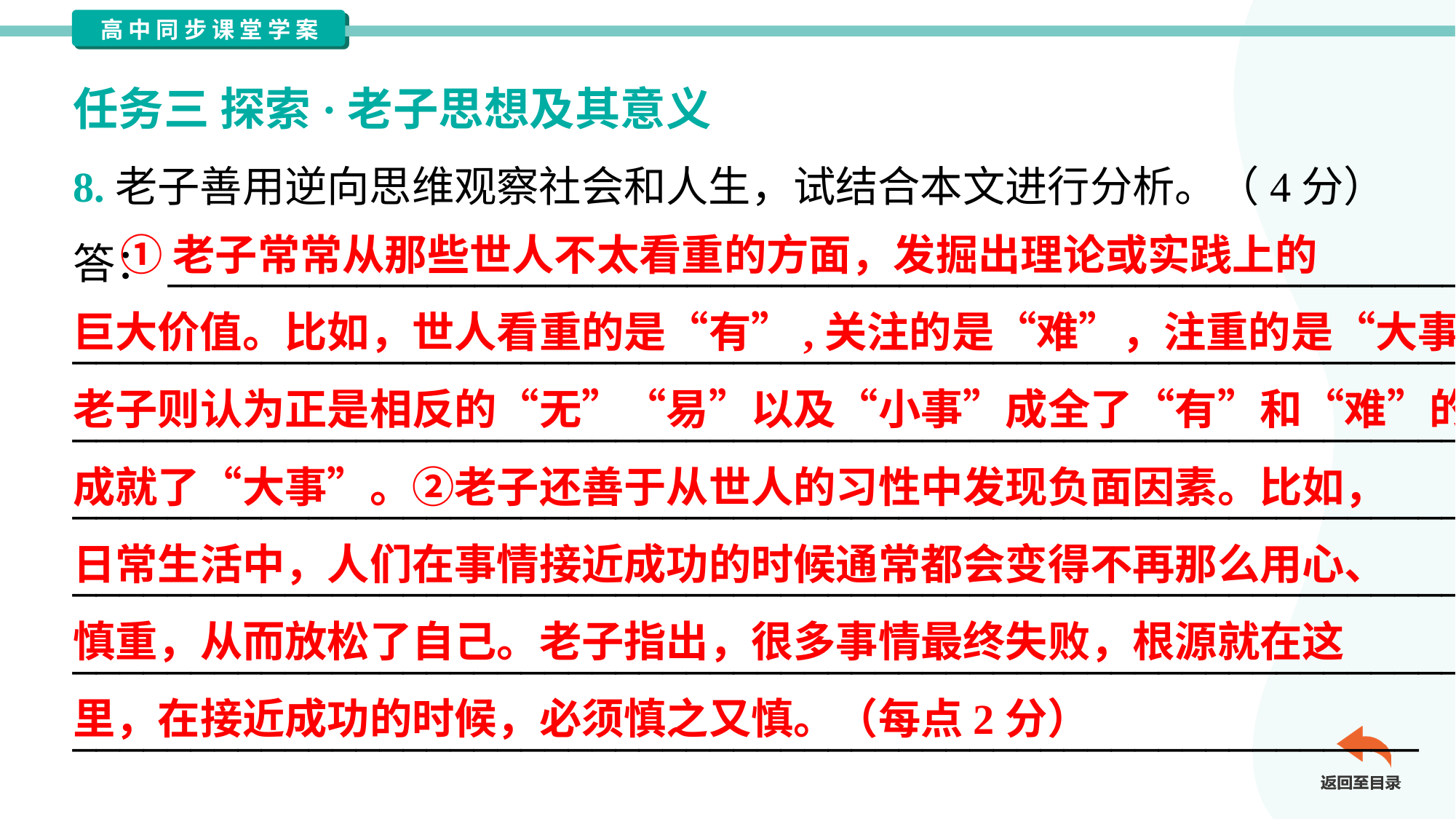

任务三 探索·老子思想及其意义
8.老子善用逆向思维观察社会和人生，试结合本文进行分析。（4分）
答：_________________________________________________________
_____________________________________________________________
_____________________________________________________________
_____________________________________________________________
_____________________________________________________________
_____________________________________________________________
_________________________________________________________
     ①老子常常从那些世人不太看重的方面，发掘出理论或实践上的
巨大价值。比如，世人看重的是“有”,关注的是“难”，注重的是“大事”，
老子则认为正是相反的“无”“易”以及“小事”成全了“有”和“难”的价值，
成就了“大事”。②老子还善于从世人的习性中发现负面因素。比如，
日常生活中，人们在事情接近成功的时候通常都会变得不再那么用心、
慎重，从而放松了自己。老子指出，很多事情最终失败，根源就在这
里，在接近成功的时候，必须慎之又慎。（每点2分）